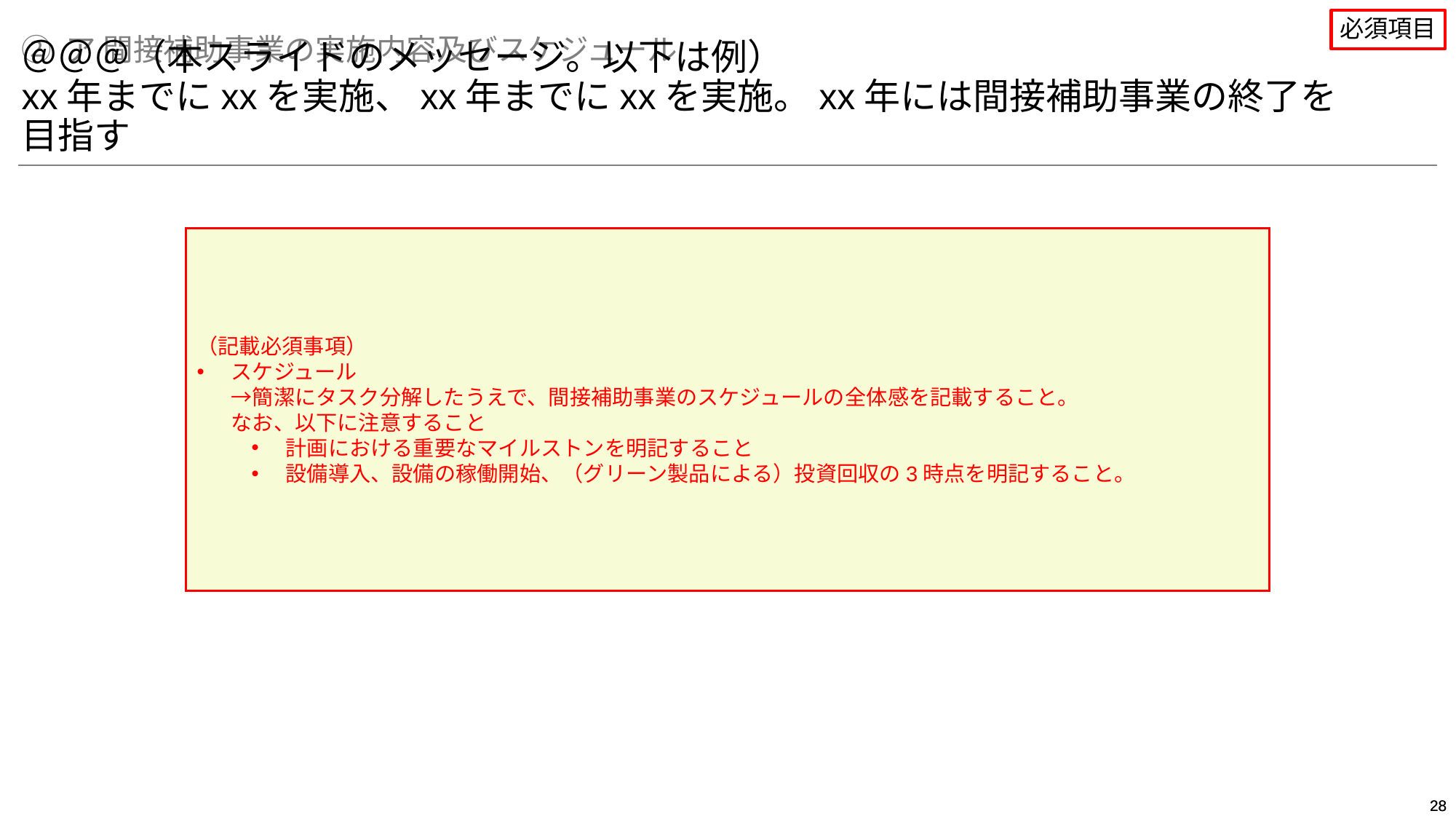

必須項目
② ア 間接補助事業の実施内容及びスケジュール
＠＠＠（本スライドのメッセージ。以下は例）
xx年までにxxを実施、xx年までにxxを実施。xx年には間接補助事業の終了を目指す
（記載必須事項）
スケジュール
→簡潔にタスク分解したうえで、間接補助事業のスケジュールの全体感を記載すること。
なお、以下に注意すること
計画における重要なマイルストンを明記すること
設備導入、設備の稼働開始、（グリーン製品による）投資回収の3時点を明記すること。